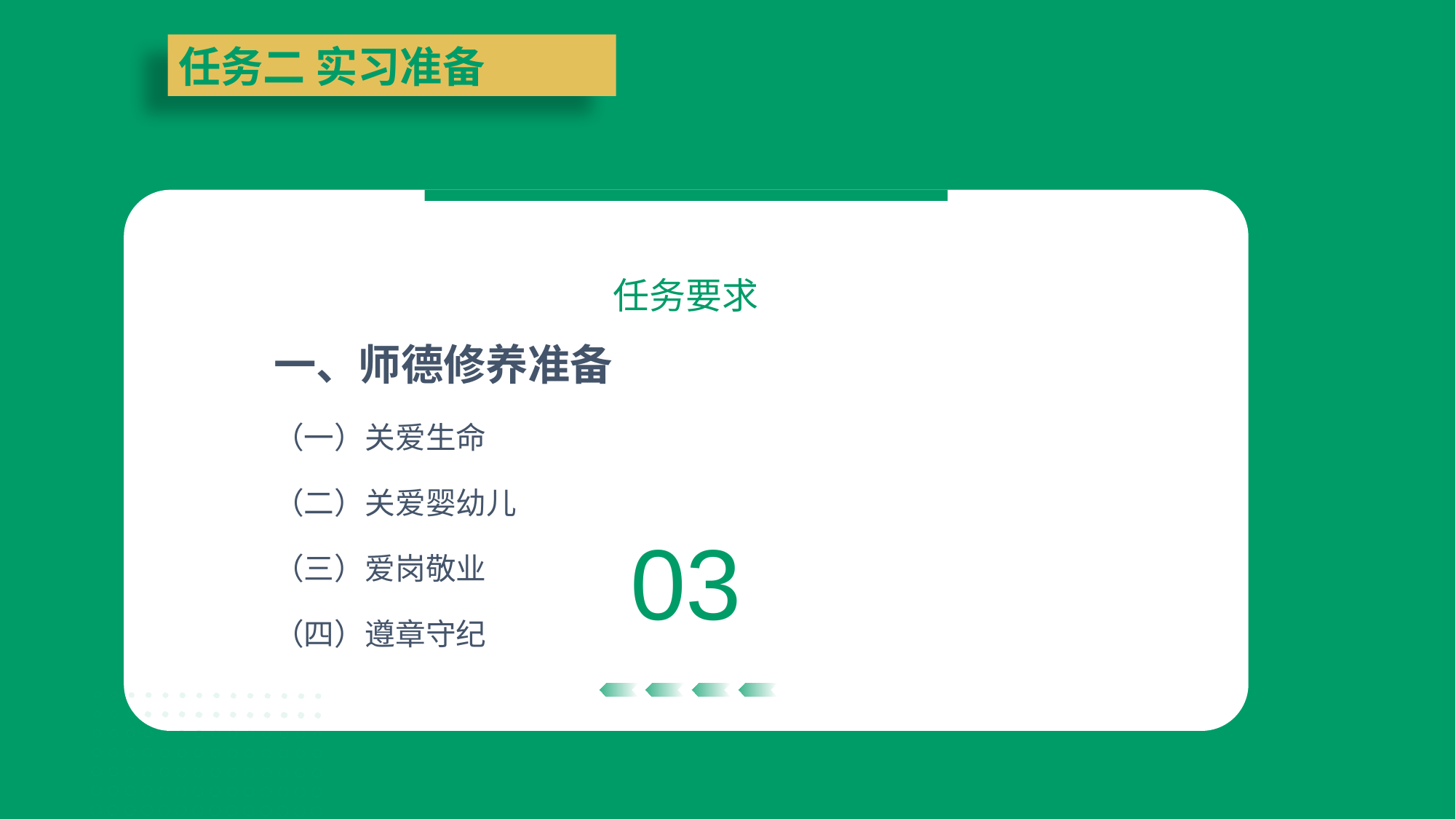

任务二 实习准备

任务要求
一、师德修养准备
（一）关爱生命
（二）关爱婴幼儿
（三）爱岗敬业
（四）遵章守纪
03